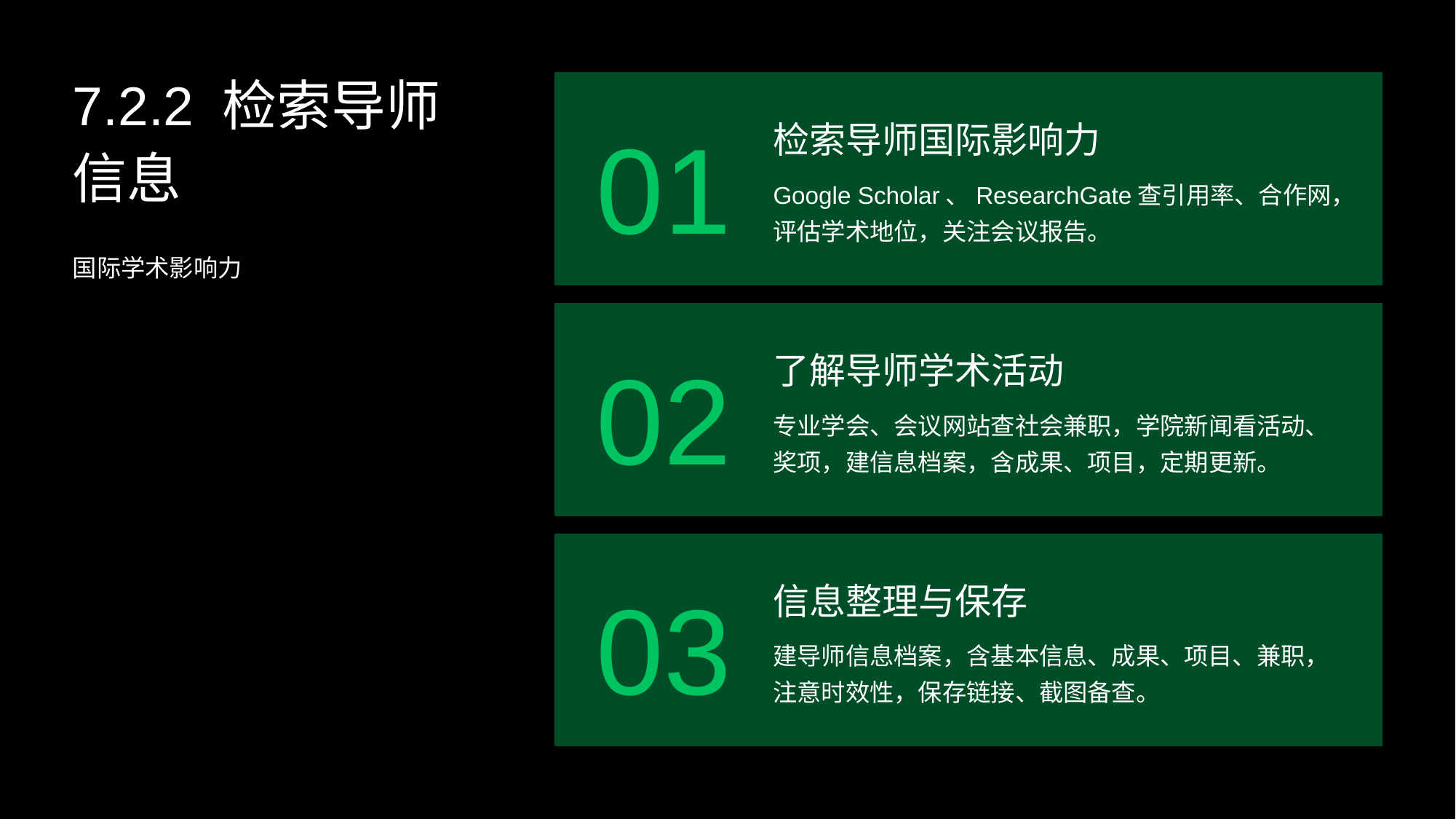

7.2.2 检索导师信息

检索导师国际影响力
01
Google Scholar、ResearchGate查引用率、合作网，评估学术地位，关注会议报告。
国际学术影响力

了解导师学术活动
02
专业学会、会议网站查社会兼职，学院新闻看活动、奖项，建信息档案，含成果、项目，定期更新。

信息整理与保存
03
建导师信息档案，含基本信息、成果、项目、兼职，注意时效性，保存链接、截图备查。